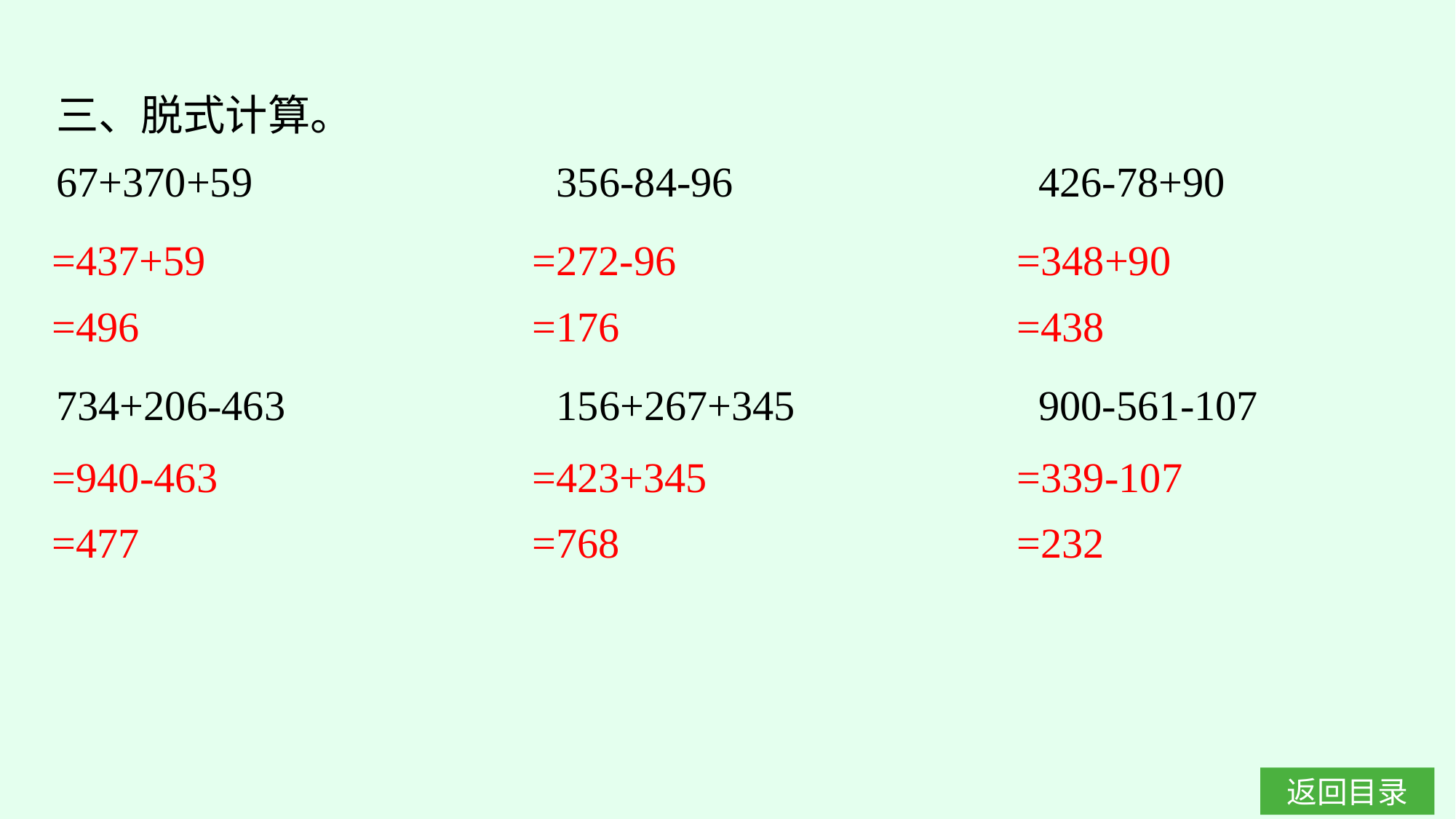

三、脱式计算。
67+370+59			356-84-96			426-78+90
=437+59
=496
=272-96
=176
=348+90
=438
734+206-463			156+267+345			900-561-107
=940-463
=477
=423+345
=768
=339-107
=232